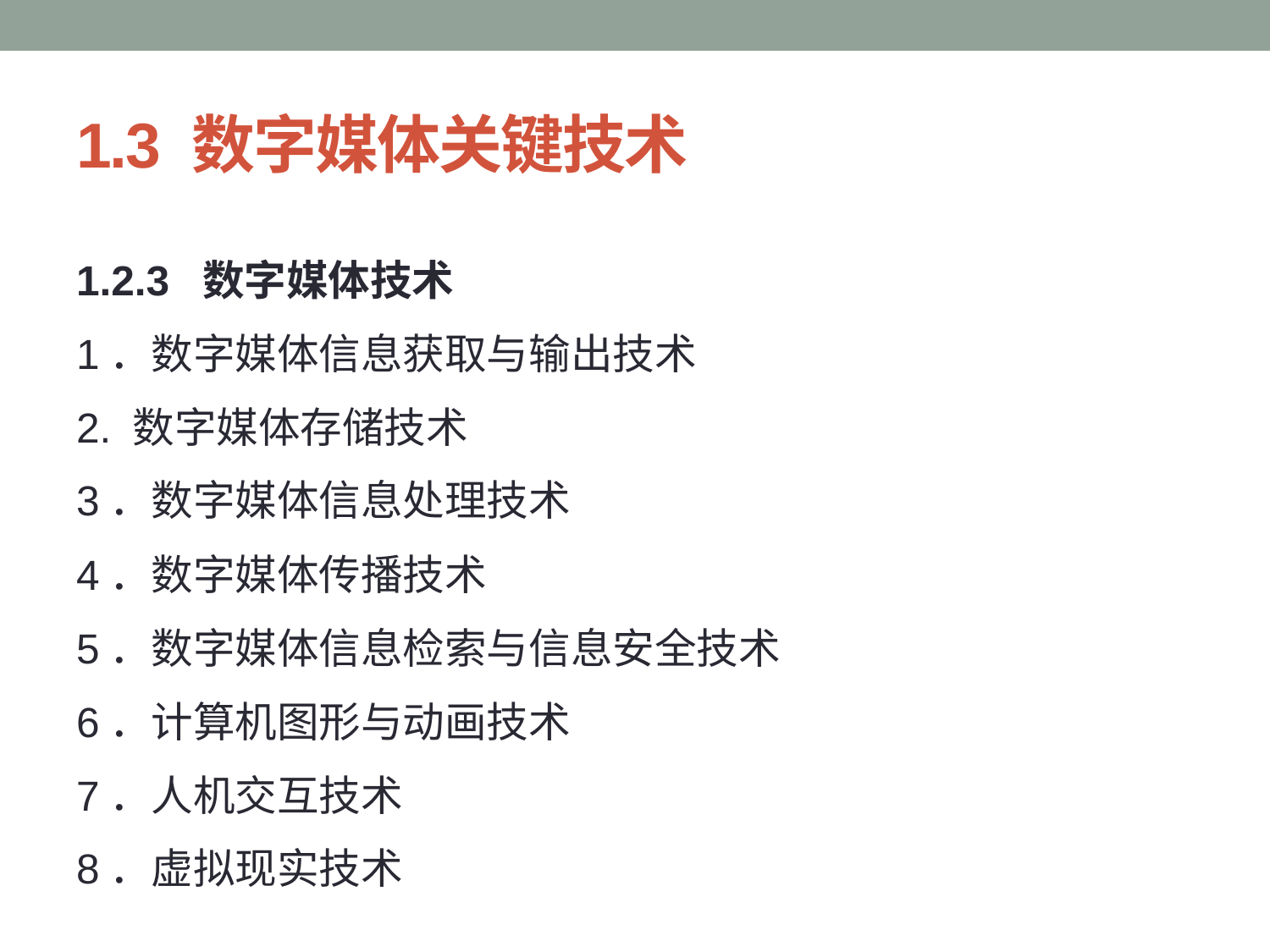

# 1.3 数字媒体关键技术
1.2.3  数字媒体技术
1．数字媒体信息获取与输出技术
2. 数字媒体存储技术
3．数字媒体信息处理技术
4．数字媒体传播技术
5．数字媒体信息检索与信息安全技术
6．计算机图形与动画技术
7．人机交互技术
8．虚拟现实技术